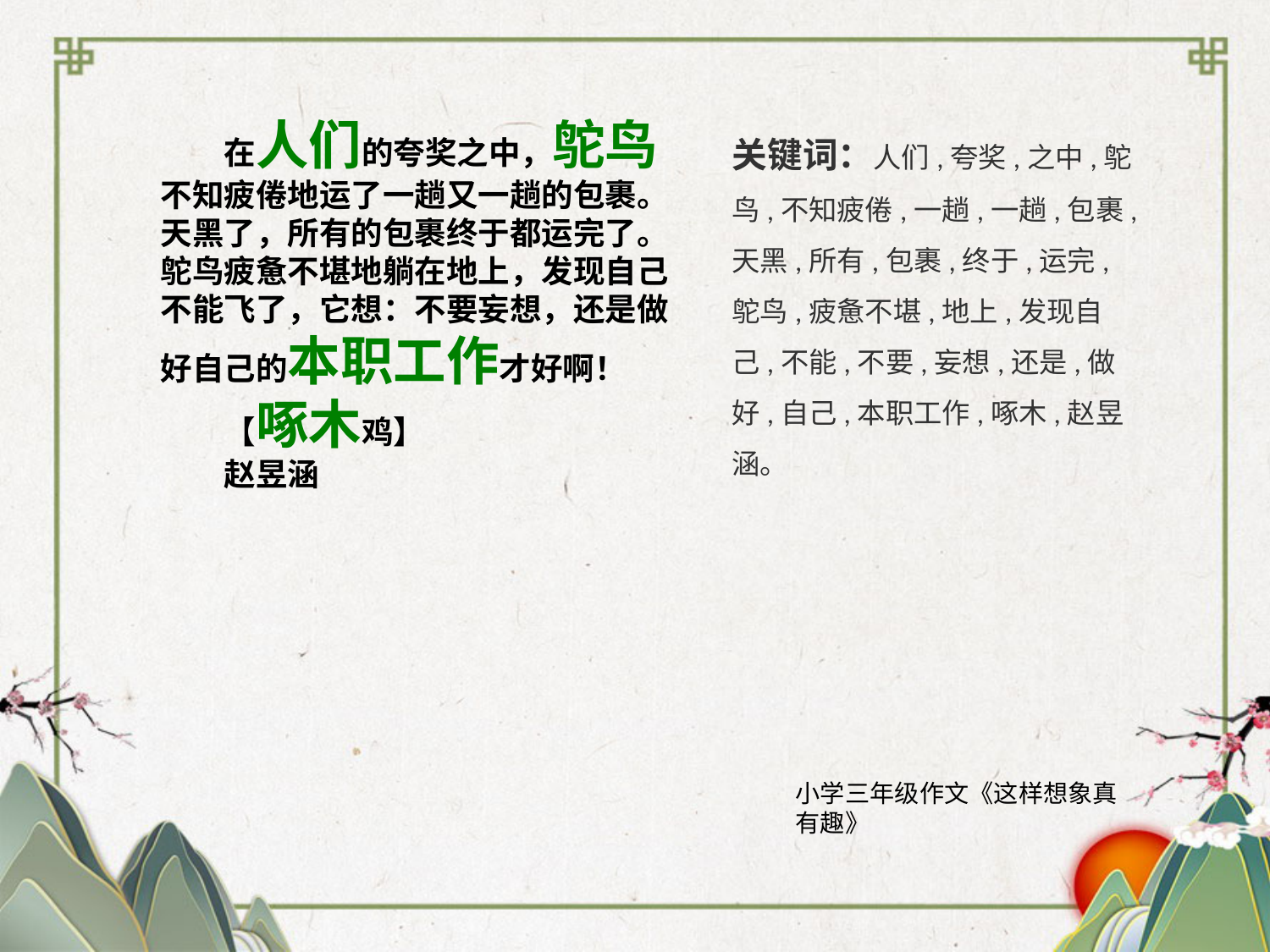

在人们的夸奖之中，鸵鸟不知疲倦地运了一趟又一趟的包裹。天黑了，所有的包裹终于都运完了。鸵鸟疲惫不堪地躺在地上，发现自己不能飞了，它想：不要妄想，还是做好自己的本职工作才好啊！
　　【啄木鸡】
　　赵昱涵
关键词：人们,夸奖,之中,鸵鸟,不知疲倦,一趟,一趟,包裹,天黑,所有,包裹,终于,运完,鸵鸟,疲惫不堪,地上,发现自己,不能,不要,妄想,还是,做好,自己,本职工作,啄木,赵昱涵。
小学三年级作文《这样想象真有趣》